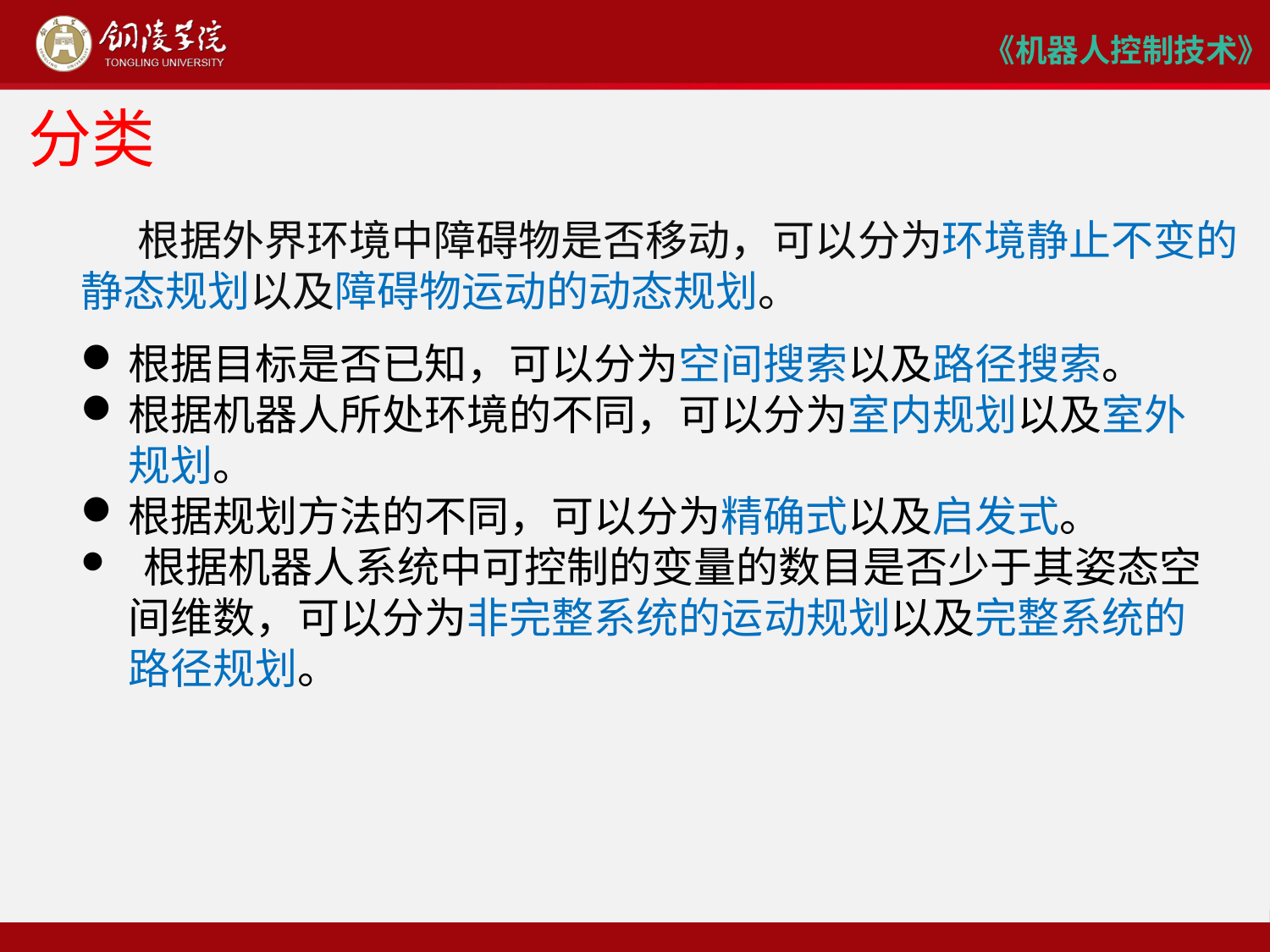

# 分类
        根据外界环境中障碍物是否移动，可以分为环境静止不变的静态规划以及障碍物运动的动态规划。
根据目标是否已知，可以分为空间搜索以及路径搜索。
根据机器人所处环境的不同，可以分为室内规划以及室外规划。
根据规划方法的不同，可以分为精确式以及启发式。
 根据机器人系统中可控制的变量的数目是否少于其姿态空间维数，可以分为非完整系统的运动规划以及完整系统的路径规划。